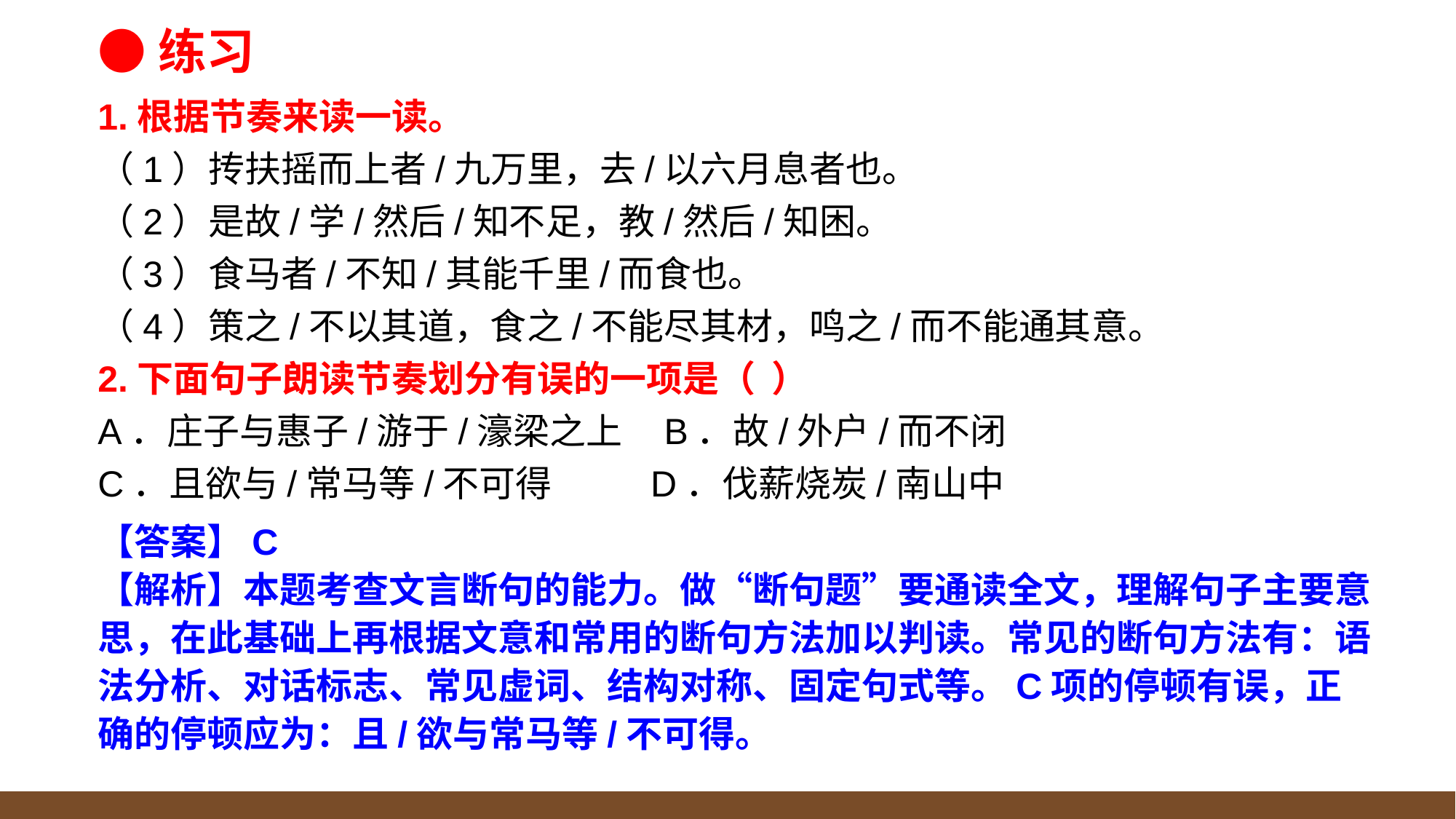

●练习

1.根据节奏来读一读。
（1）抟扶摇而上者/九万里，去/以六月息者也。（2）是故/学/然后/知不足，教/然后/知困。（3）食马者/不知/其能千里/而食也。（4）策之/不以其道，食之/不能尽其材，鸣之/而不能通其意。
2.下面句子朗读节奏划分有误的一项是（  ）
A．庄子与惠子/游于/濠梁之上    B．故/外户/而不闭C．且欲与/常马等/不可得           D．伐薪烧炭/南山中
【答案】C【解析】本题考查文言断句的能力。做“断句题”要通读全文，理解句子主要意思，在此基础上再根据文意和常用的断句方法加以判读。常见的断句方法有：语法分析、对话标志、常见虚词、结构对称、固定句式等。C项的停顿有误，正确的停顿应为：且/欲与常马等/不可得。